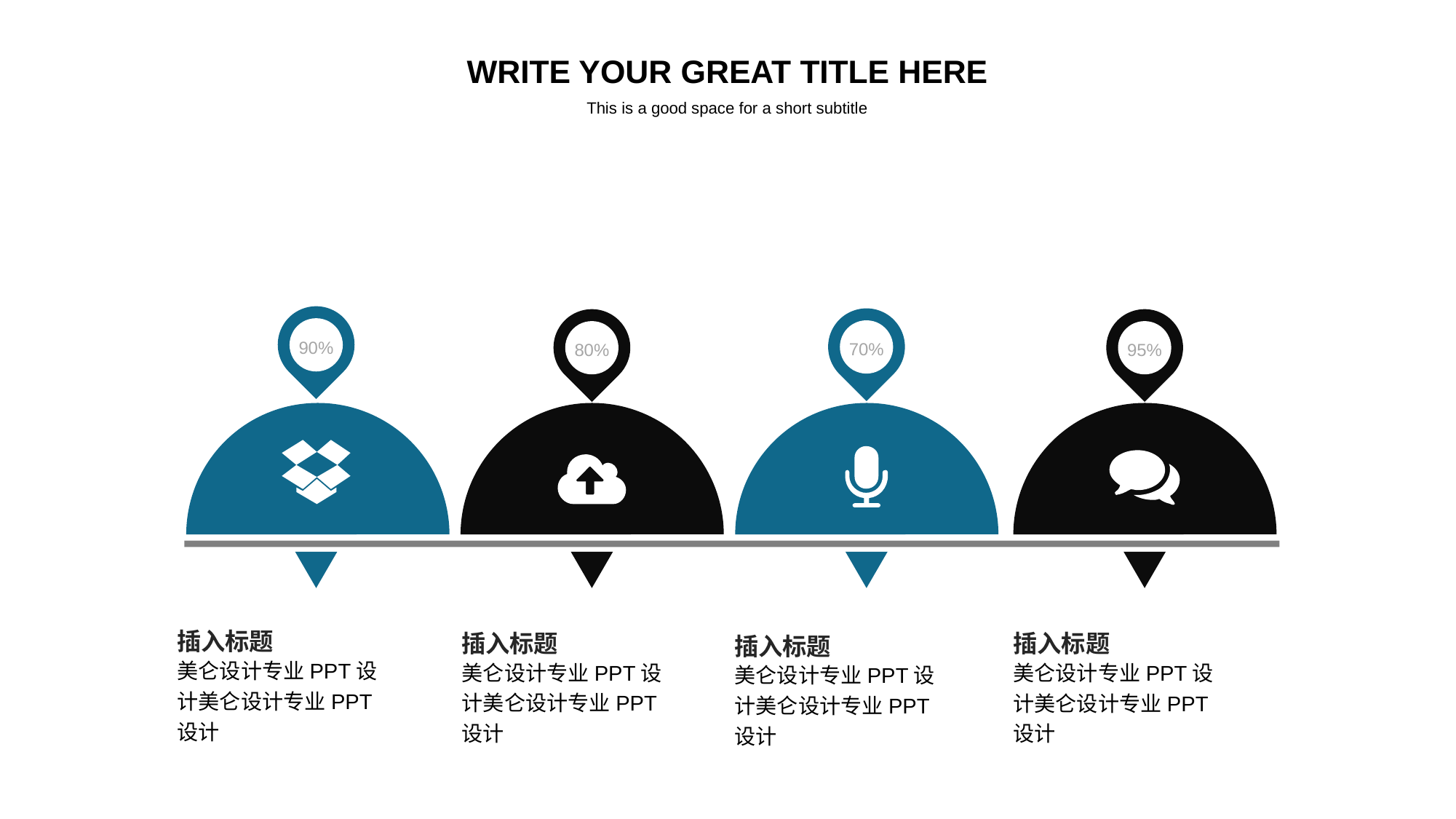

WRITE YOUR GREAT TITLE HERE
This is a good space for a short subtitle

90%

70%

80%

95%

插入标题
插入标题
插入标题
插入标题
美仑设计专业PPT设计美仑设计专业PPT设计
美仑设计专业PPT设计美仑设计专业PPT设计
美仑设计专业PPT设计美仑设计专业PPT设计
美仑设计专业PPT设计美仑设计专业PPT设计